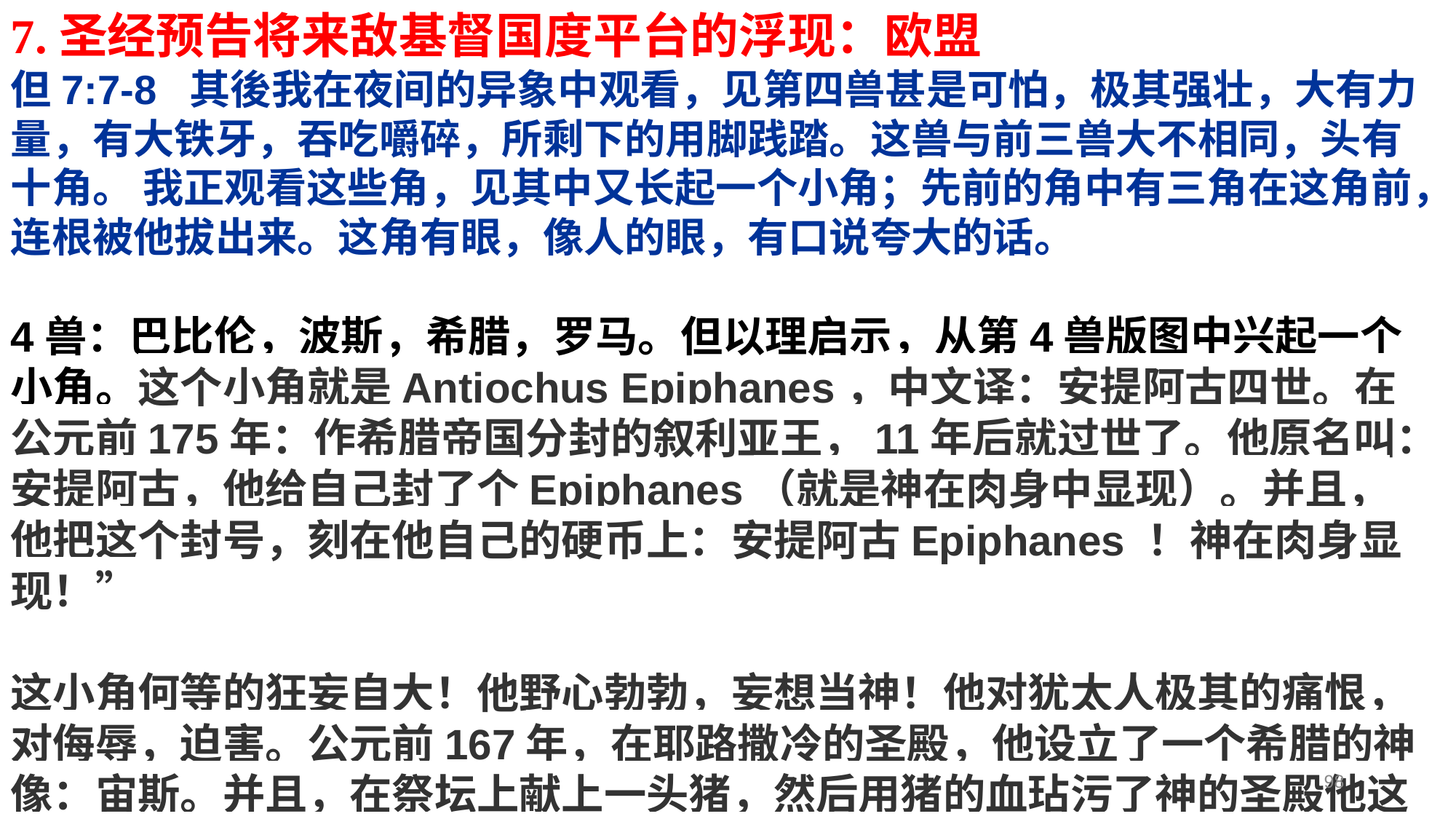

7.圣经预告将来敌基督国度平台的浮现：欧盟
但7:7-8  其後我在夜间的异象中观看，见第四兽甚是可怕，极其强壮，大有力量，有大铁牙，吞吃嚼碎，所剩下的用脚践踏。这兽与前三兽大不相同，头有十角。 我正观看这些角，见其中又长起一个小角；先前的角中有三角在这角前，连根被他拔出来。这角有眼，像人的眼，有口说夸大的话。

4兽：巴比伦，波斯，希腊，罗马。但以理启示，从第4兽版图中兴起一个小角。这个小角就是Antiochus Epiphanes，中文译：安提阿古四世。在公元前175年：作希腊帝国分封的叙利亚王，11年后就过世了。他原名叫：安提阿古，他给自己封了个Epiphanes（就是神在肉身中显现）。并且，他把这个封号，刻在他自己的硬币上：安提阿古Epiphanes ！神在肉身显现！”

这小角何等的狂妄自大！他野心勃勃，妄想当神！他对犹太人极其的痛恨，对侮辱，迫害。公元前167年，在耶路撒冷的圣殿，他设立了一个希腊的神像：宙斯。并且，在祭坛上献上一头猪，然后用猪的血玷污了神的圣殿他这就叫那行毁坏可憎的。那将来的“敌基督”的一个影子、一个预表、一个先驱
98